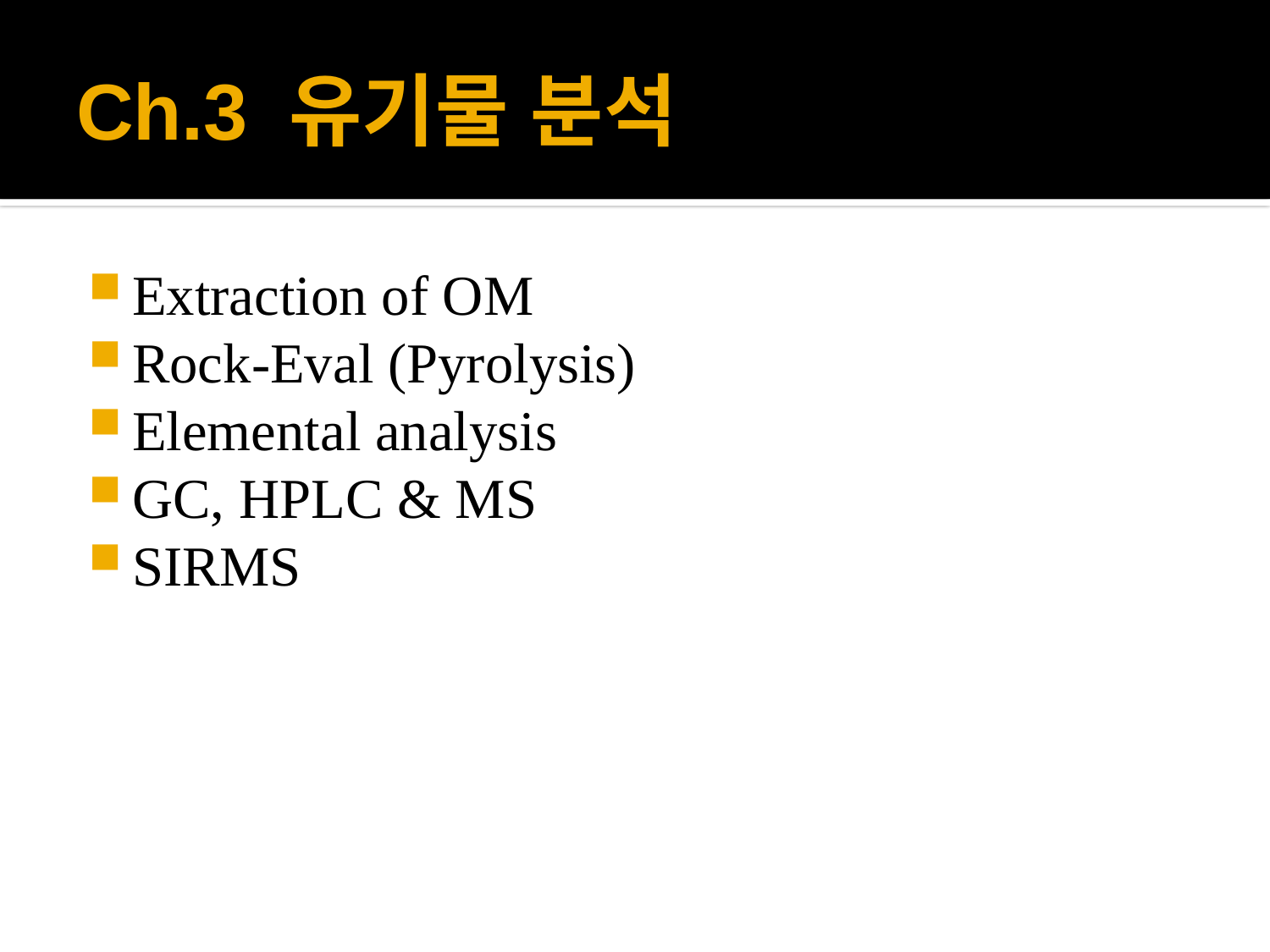

# Ch.3 유기물 분석
Extraction of OM
Rock-Eval (Pyrolysis)
Elemental analysis
GC, HPLC & MS
SIRMS